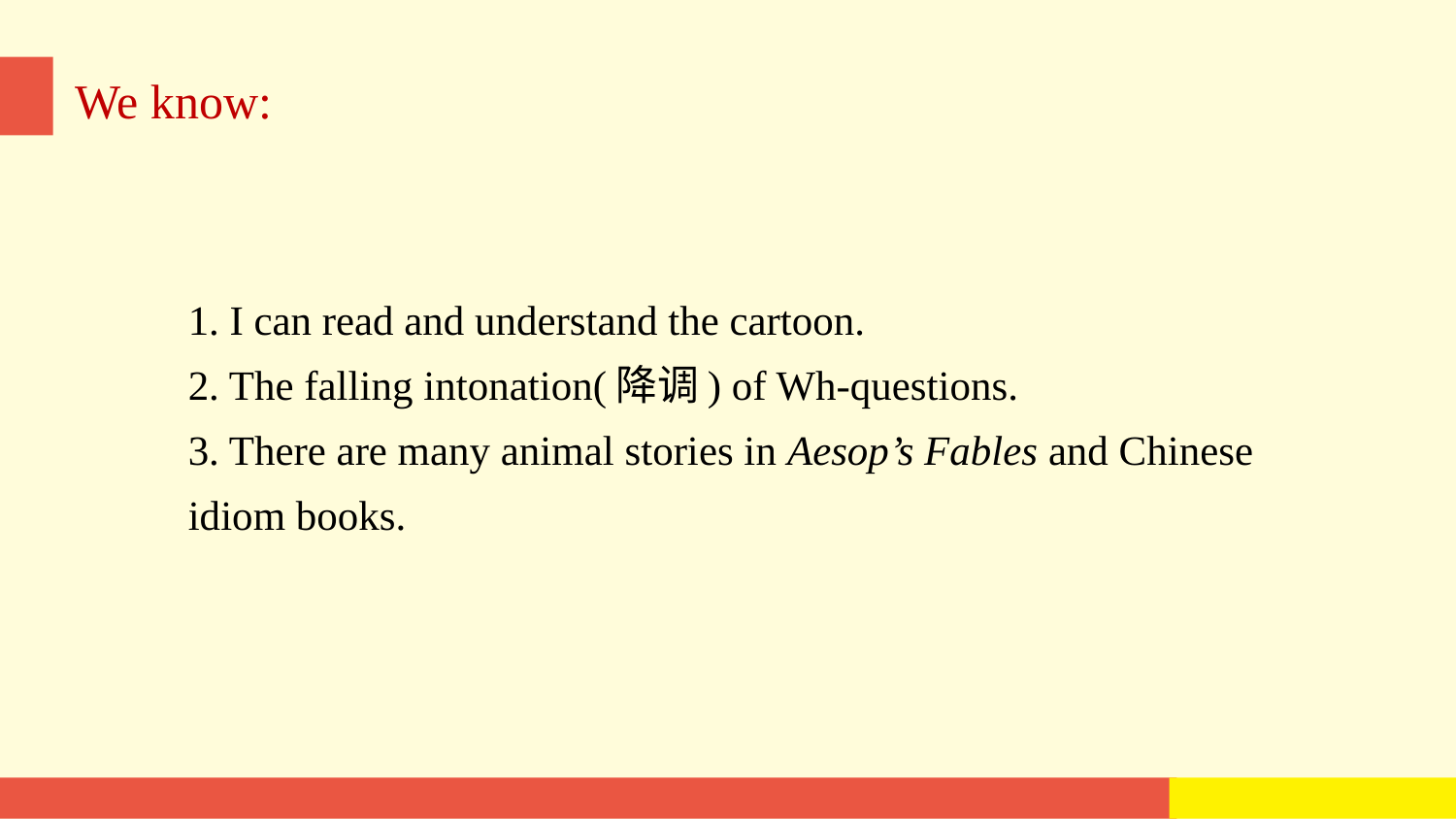

We know:
1. I can read and understand the cartoon.
2. The falling intonation(降调) of Wh-questions.
3. There are many animal stories in Aesop’s Fables and Chinese idiom books.